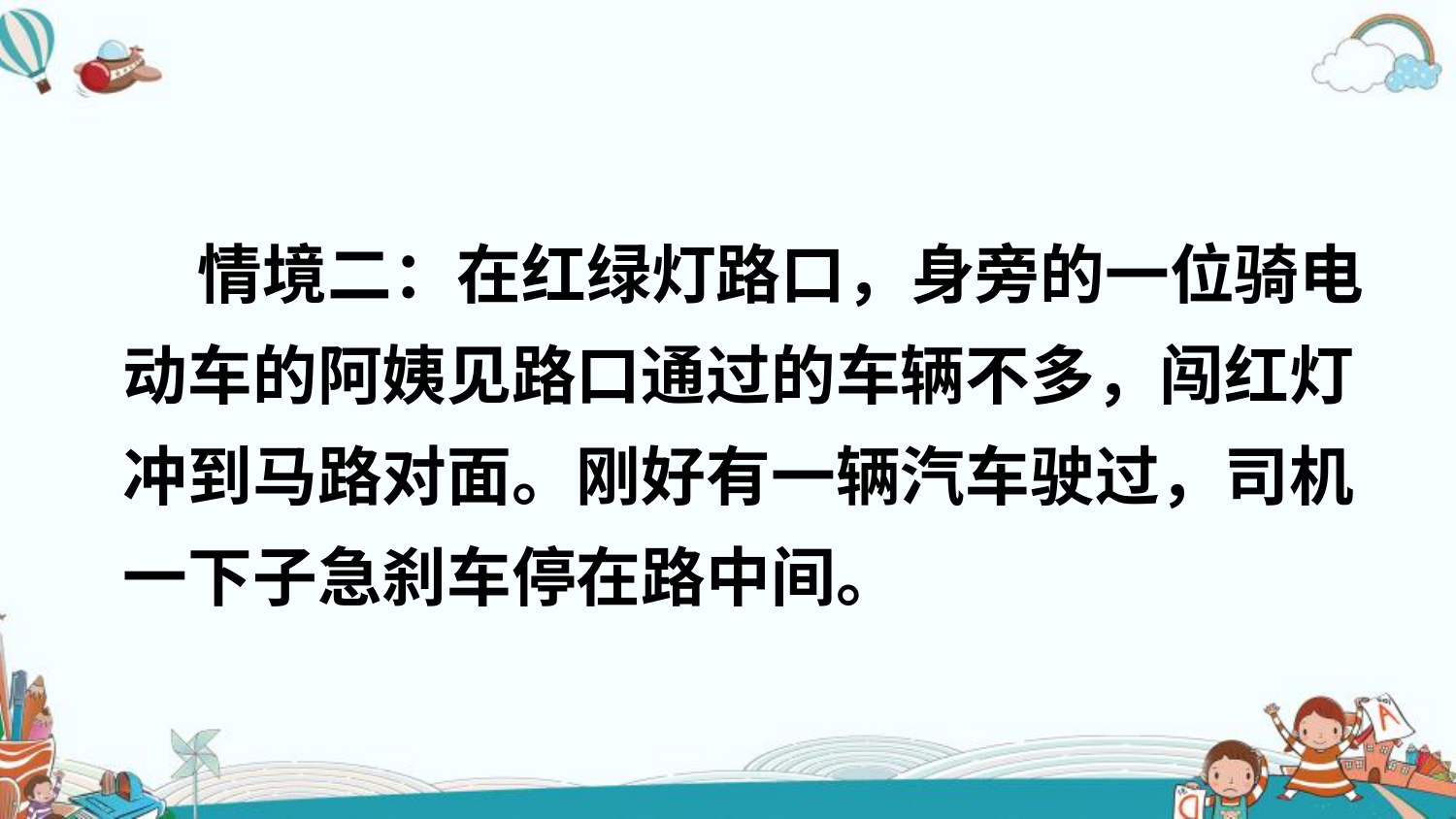

情境二：在红绿灯路口，身旁的一位骑电动车的阿姨见路口通过的车辆不多，闯红灯冲到马路对面。刚好有一辆汽车驶过，司机一下子急刹车停在路中间。